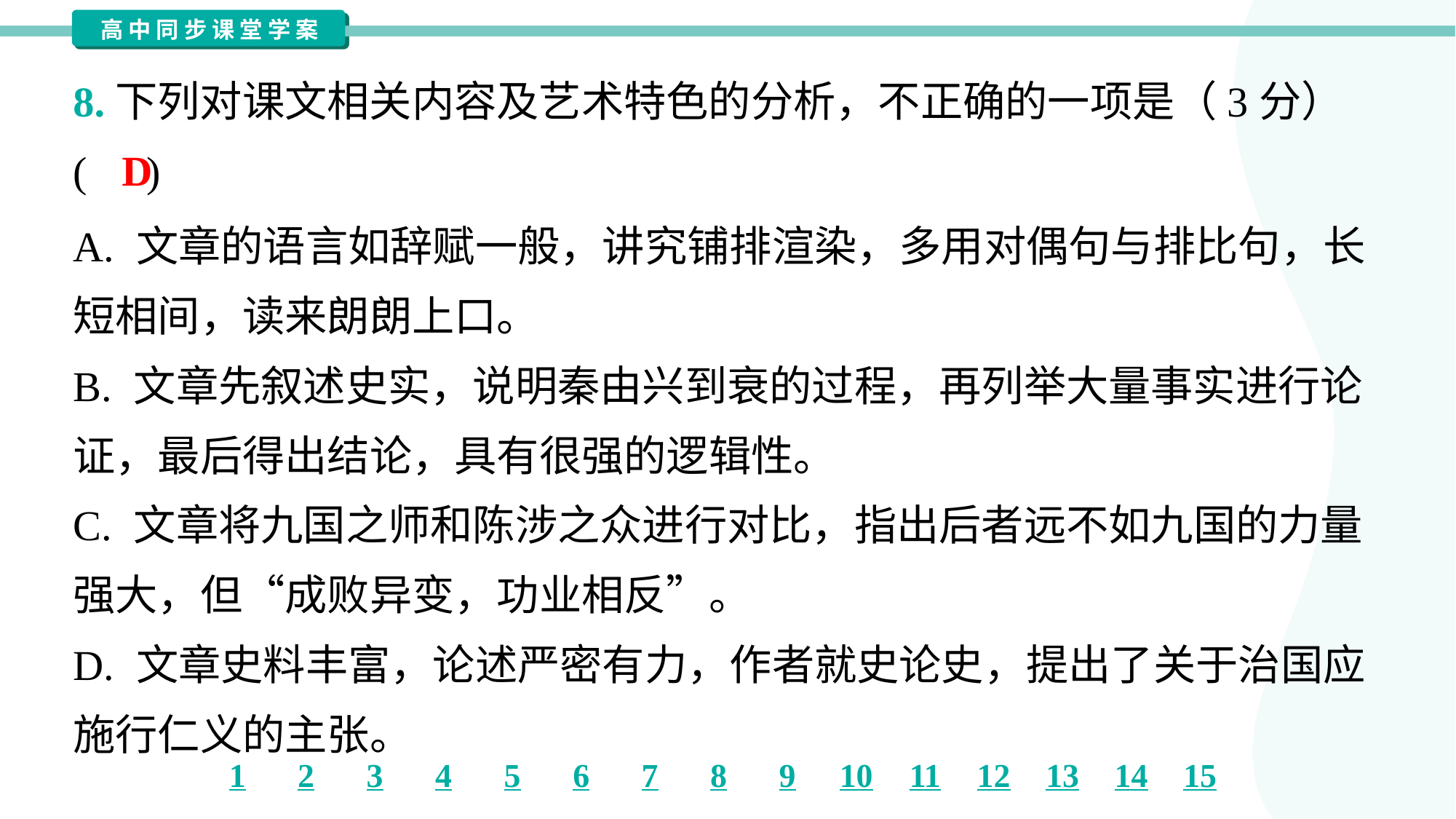

8.下列对课文相关内容及艺术特色的分析，不正确的一项是（3分）
(     )
D
A. 文章的语言如辞赋一般，讲究铺排渲染，多用对偶句与排比句，长
短相间，读来朗朗上口。
B. 文章先叙述史实，说明秦由兴到衰的过程，再列举大量事实进行论
证，最后得出结论，具有很强的逻辑性。
C. 文章将九国之师和陈涉之众进行对比，指出后者远不如九国的力量
强大，但“成败异变，功业相反”。
D. 文章史料丰富，论述严密有力，作者就史论史，提出了关于治国应
施行仁义的主张。